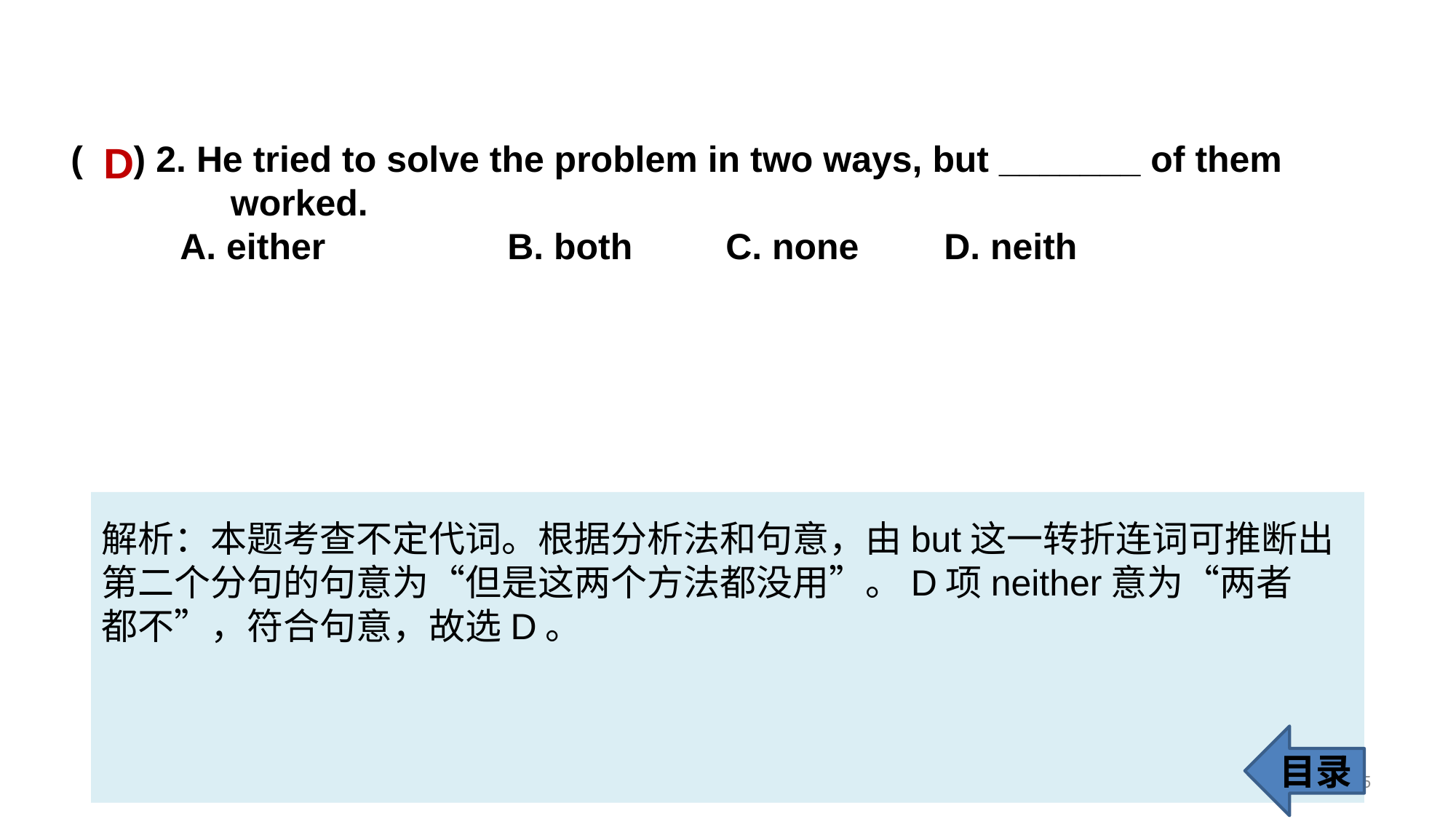

(     ) 2. He tried to solve the problem in two ways, but _______ of them 	  	     worked.
	A. either 		B. both 	C. none 	D. neith
D

解析：本题考查不定代词。根据分析法和句意，由but这一转折连词可推断出第二个分句的句意为“但是这两个方法都没用”。D项neither意为“两者
都不”，符合句意，故选D。
目录
65